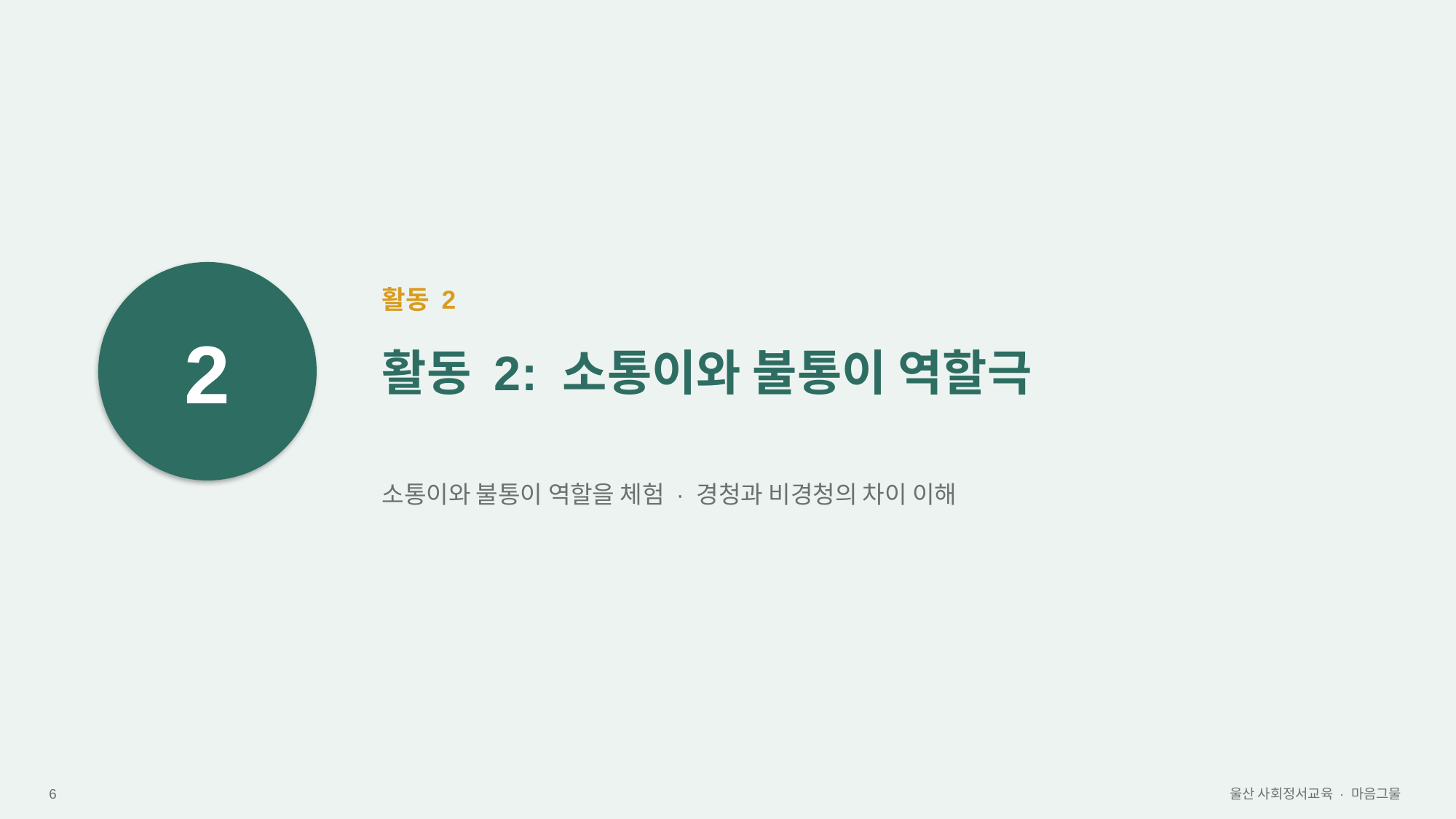

2
활동 2
활동 2: 소통이와 불통이 역할극
소통이와 불통이 역할을 체험 · 경청과 비경청의 차이 이해
6
울산 사회정서교육 · 마음그물